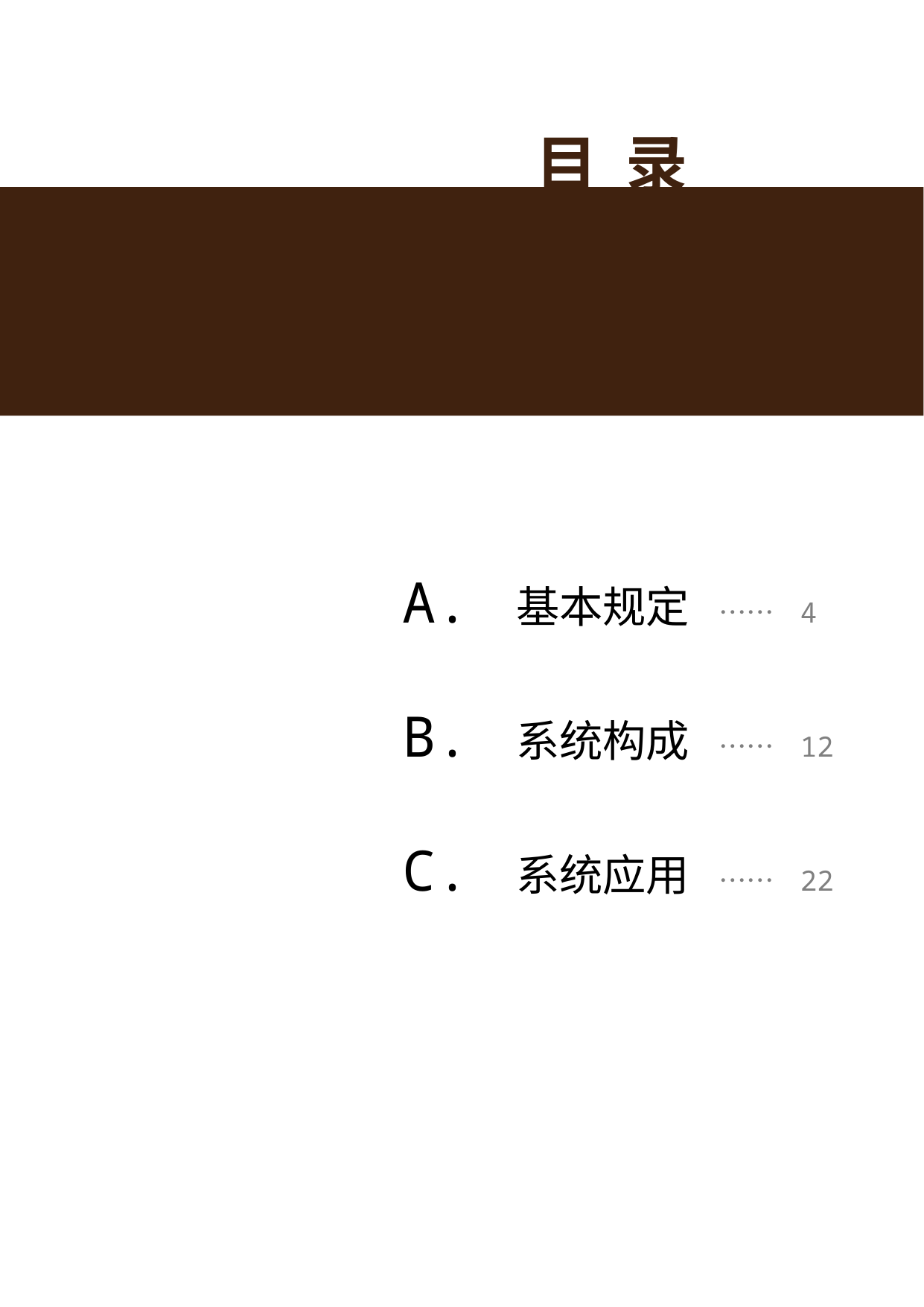

目  录

A. 基本规定   ……   4
B. 系统构成   ……   12
C. 系统应用   ……   22